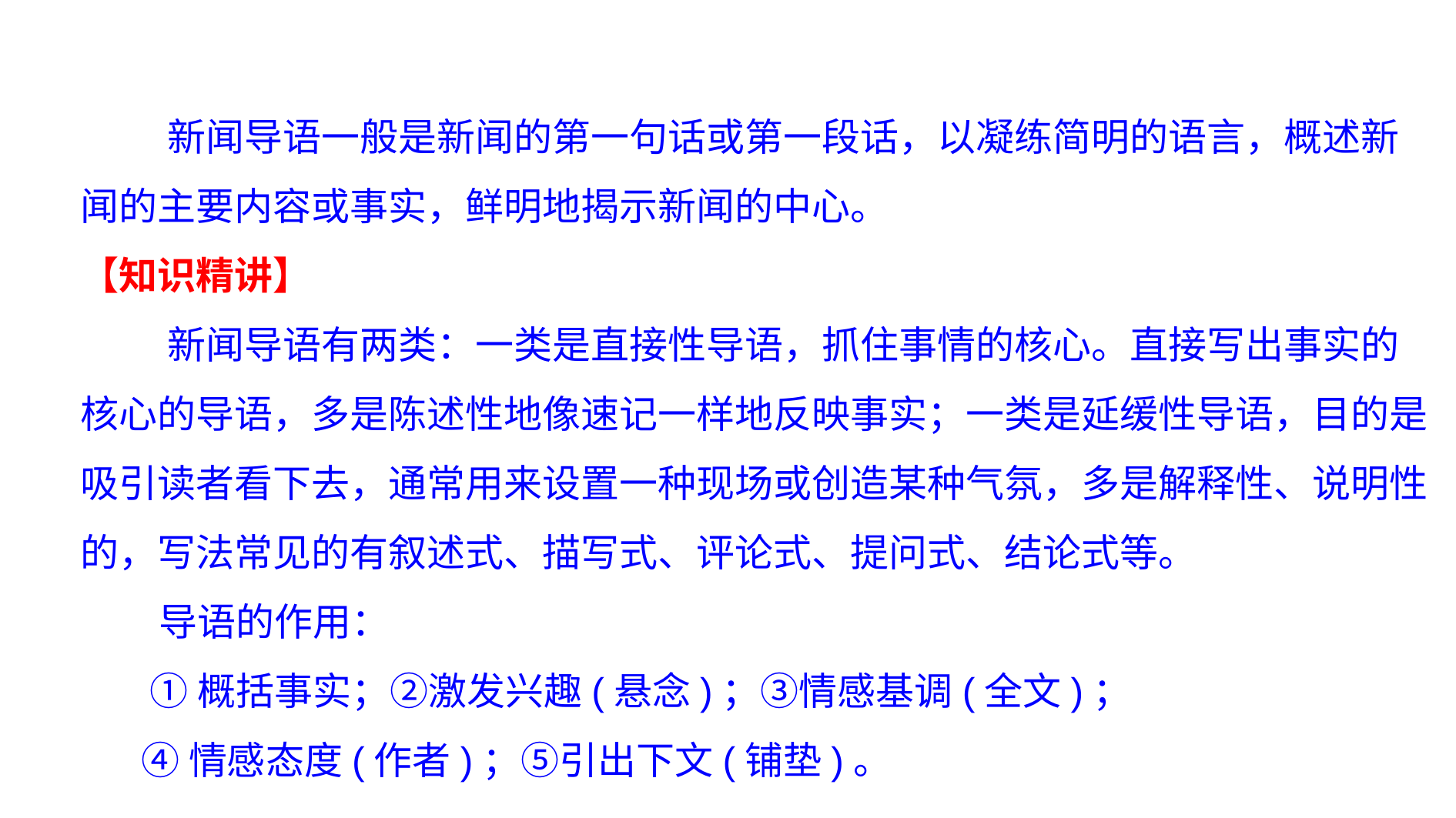

题型二    分析新闻导语的作用
         新闻导语一般是新闻的第一句话或第一段话，以凝练简明的语言，概述新闻的主要内容或事实，鲜明地揭示新闻的中心。
【知识精讲】
         新闻导语有两类：一类是直接性导语，抓住事情的核心。直接写出事实的核心的导语，多是陈述性地像速记一样地反映事实；一类是延缓性导语，目的是吸引读者看下去，通常用来设置一种现场或创造某种气氛，多是解释性、说明性的，写法常见的有叙述式、描写式、评论式、提问式、结论式等。
        导语的作用：
        ①概括事实；②激发兴趣(悬念)；③情感基调(全文)；
       ④情感态度(作者)；⑤引出下文(铺垫)。